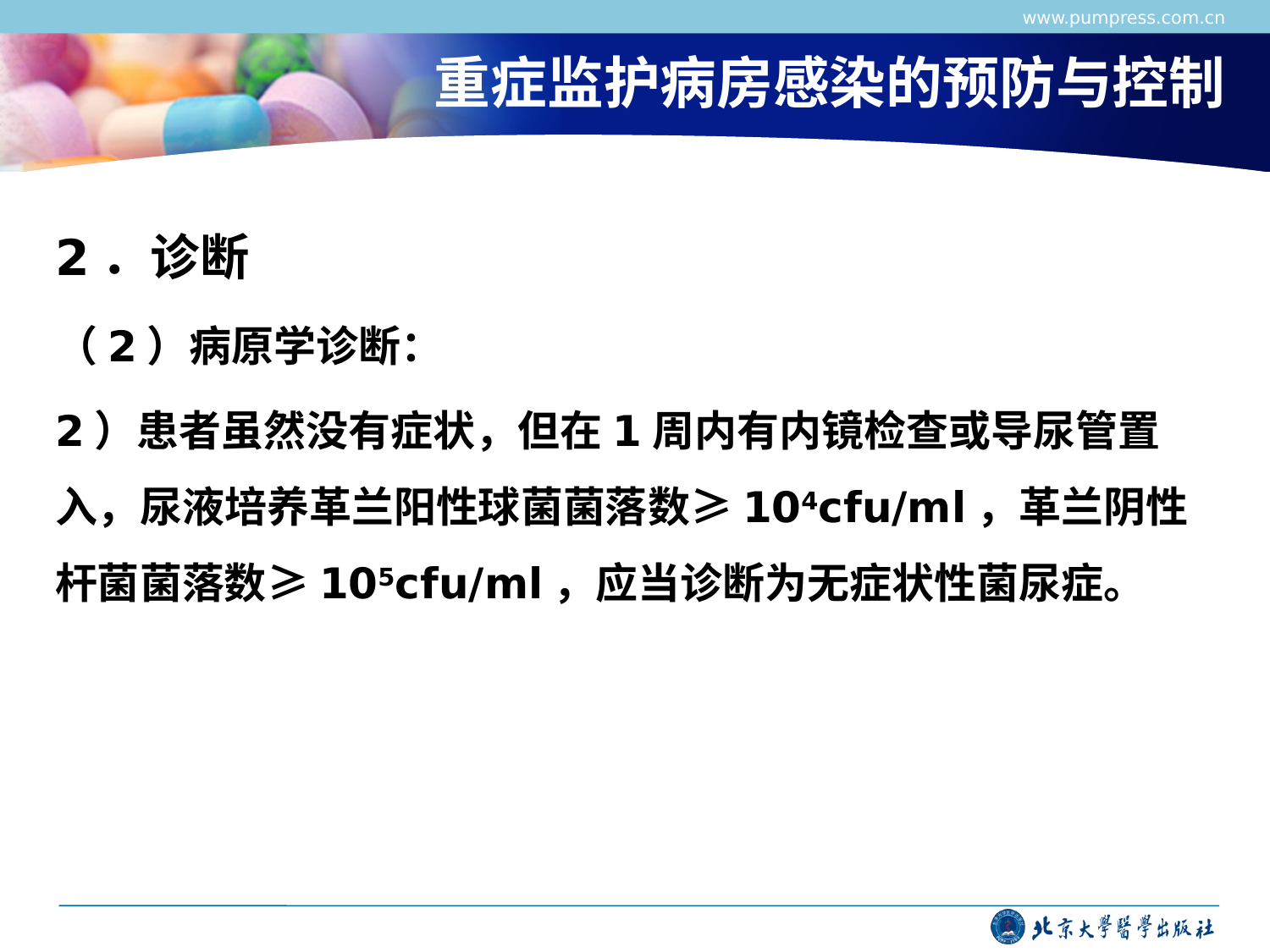

www.pumpress.com.cn
# 重症监护病房感染的预防与控制
2．诊断
（2）病原学诊断：
2）患者虽然没有症状，但在1周内有内镜检查或导尿管置入，尿液培养革兰阳性球菌菌落数≥104cfu/ml，革兰阴性杆菌菌落数≥105cfu/ml，应当诊断为无症状性菌尿症。